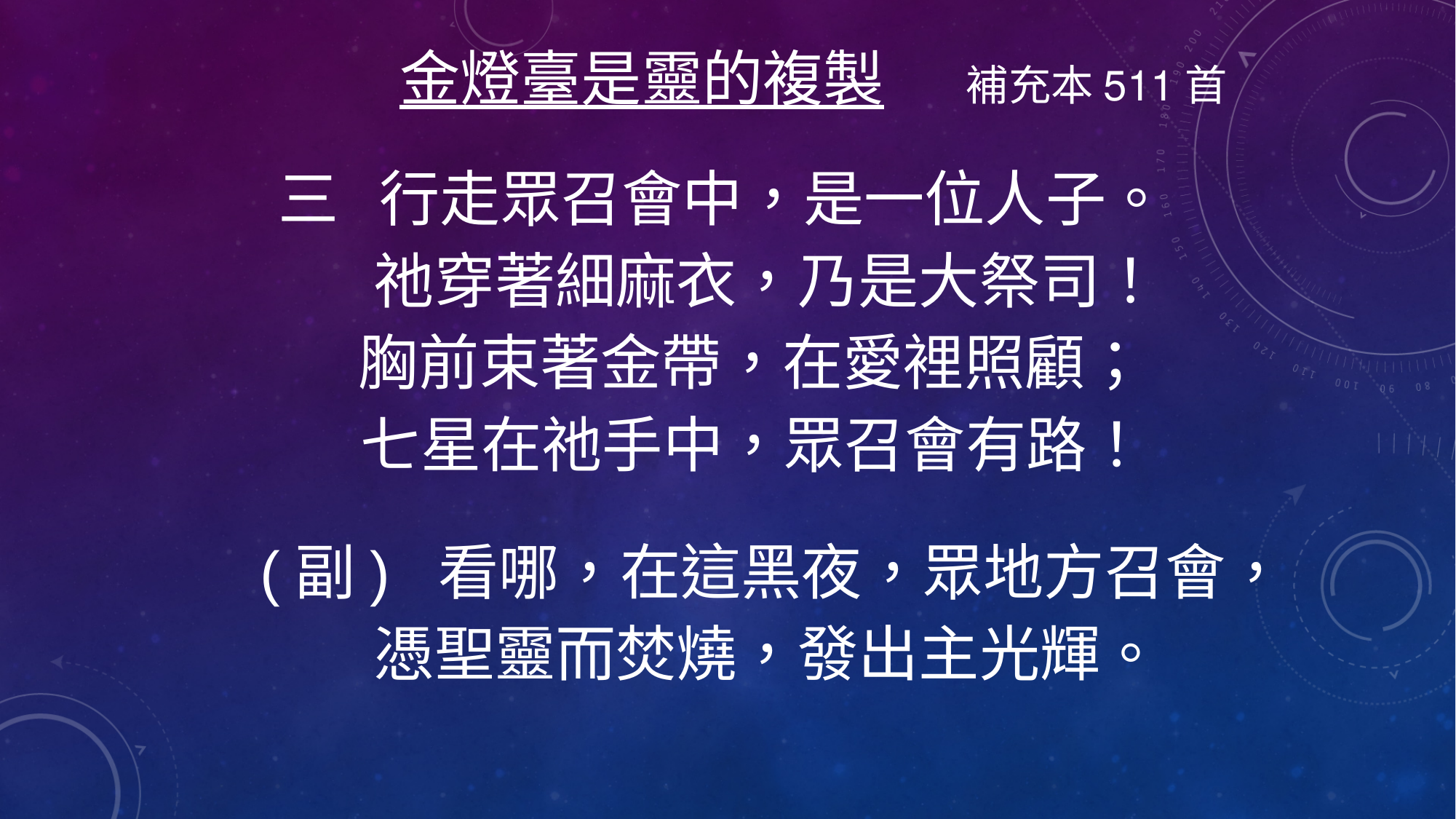

金燈臺是靈的複製      補充本511首
    三   行走眾召會中，是一位人子。
           祂穿著細麻衣，乃是大祭司！
           胸前束著金帶，在愛裡照顧；
          七星在祂手中，眾召會有路！

   (副)  看哪，在這黑夜，眾地方召會，
           憑聖靈而焚燒，發出主光輝。